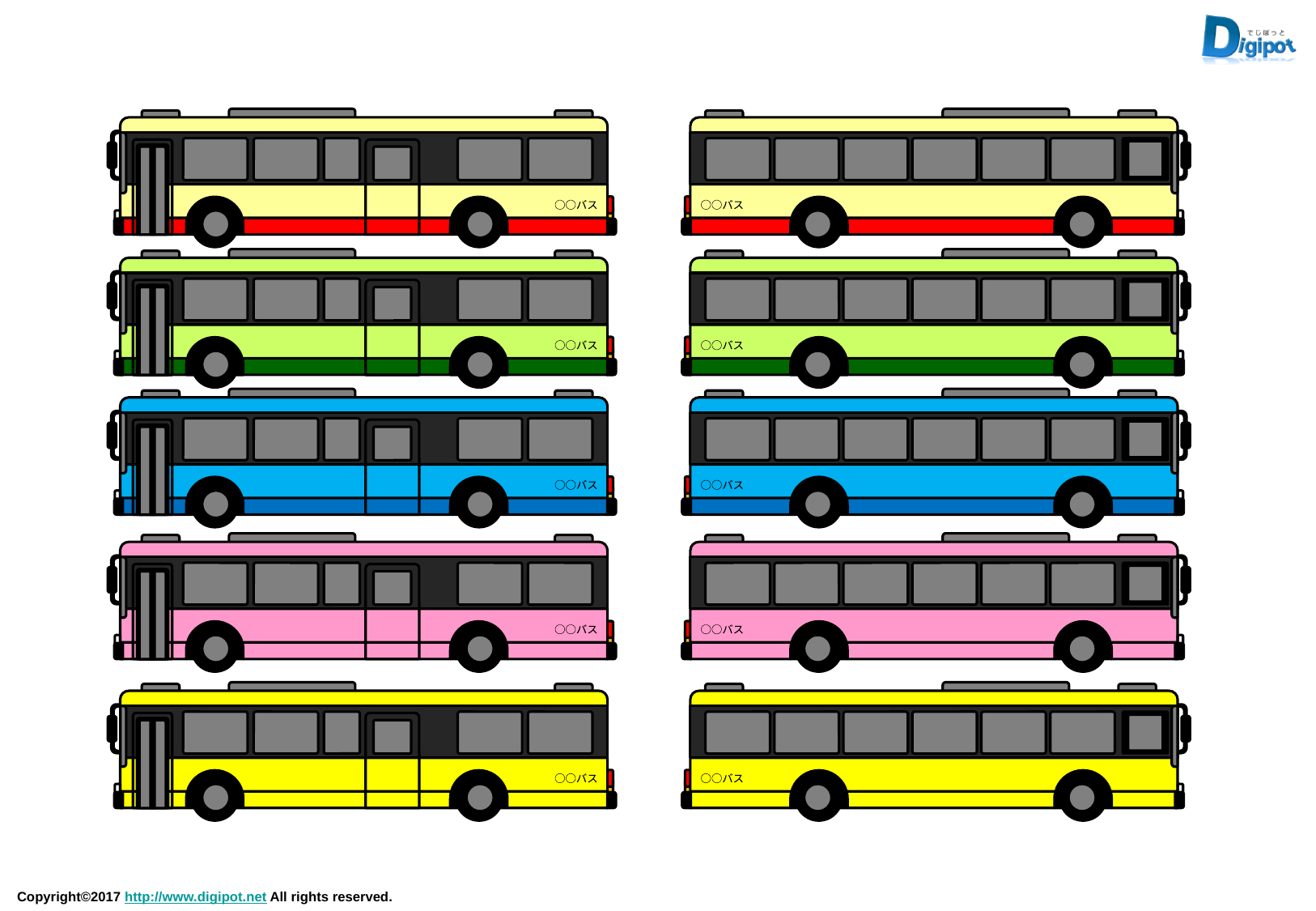

○○バス

○○バス

○○バス

○○バス

○○バス

○○バス

○○バス

○○バス

○○バス

○○バス